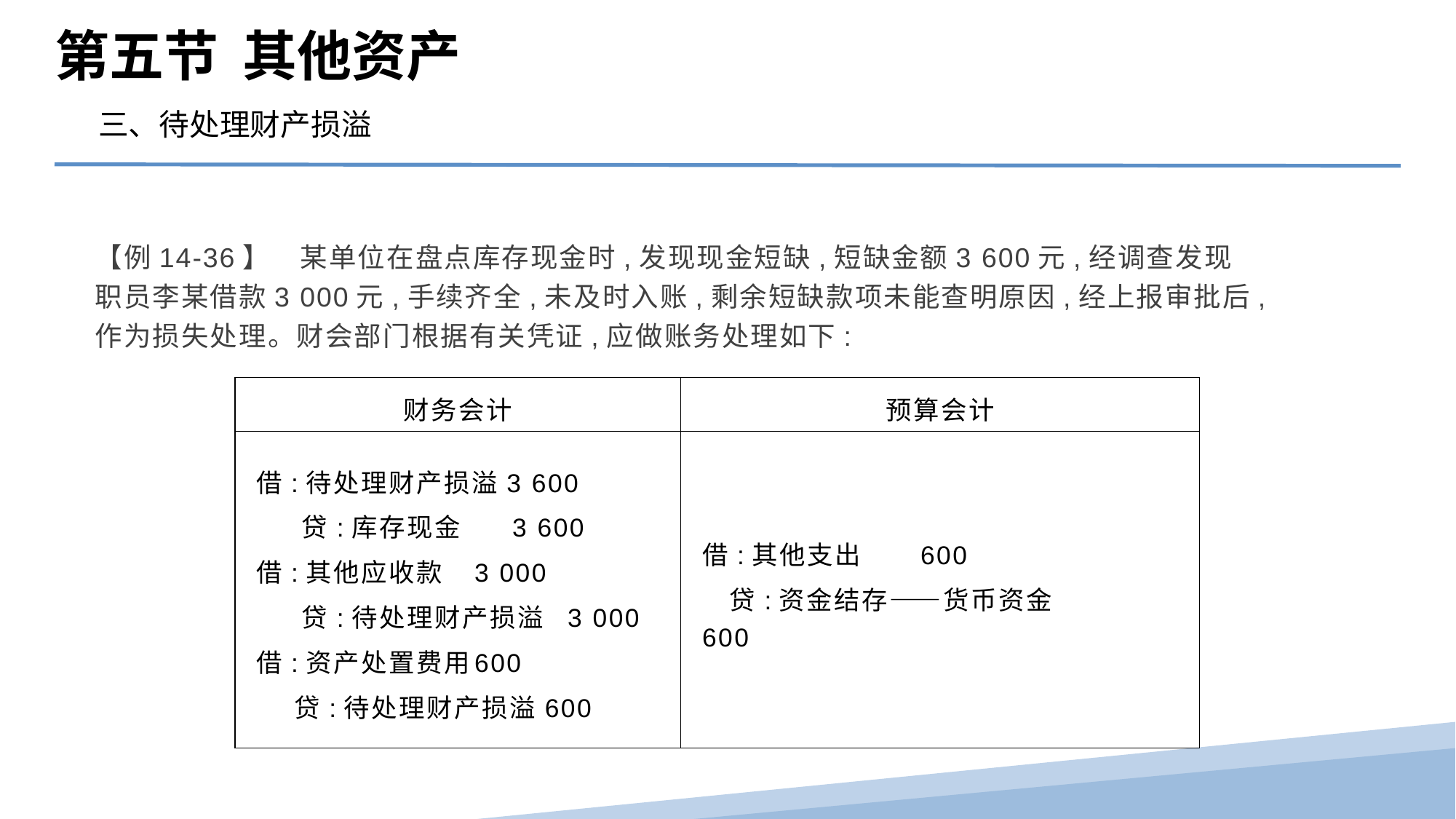

第五节  其他资产
三、待处理财产损溢
【例14-36】　某单位在盘点库存现金时,发现现金短缺,短缺金额3 600元,经调查发现职员李某借款3 000元,手续齐全,未及时入账,剩余短缺款项未能查明原因,经上报审批后,作为损失处理。财会部门根据有关凭证,应做账务处理如下:
| 财务会计 | 预算会计 |
| --- | --- |
| 借:待处理财产损溢3 600 贷:库存现金 3 600 借:其他应收款 3 000 贷:待处理财产损溢 3 000 借:资产处置费用 600 贷:待处理财产损溢600 | 借:其他支出 600 贷:资金结存——货币资金 600 |